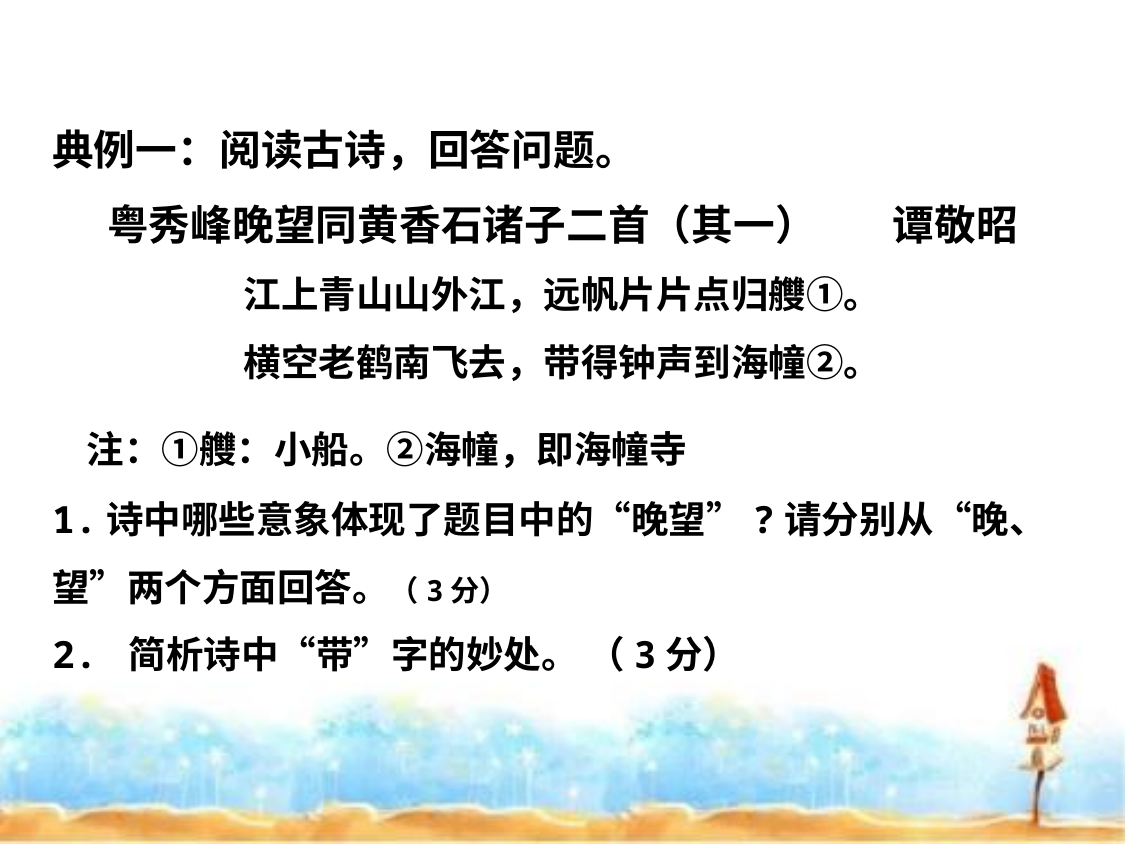

典例一：阅读古诗，回答问题。
粤秀峰晚望同黄香石诸子二首（其一）        谭敬昭
江上青山山外江，远帆片片点归艭①。
横空老鹤南飞去，带得钟声到海幢②。
  注：①艭：小船。②海幢，即海幢寺
1.诗中哪些意象体现了题目中的“晚望”?请分别从“晚、望”两个方面回答。（3分）
2. 简析诗中“带”字的妙处。 （3分）